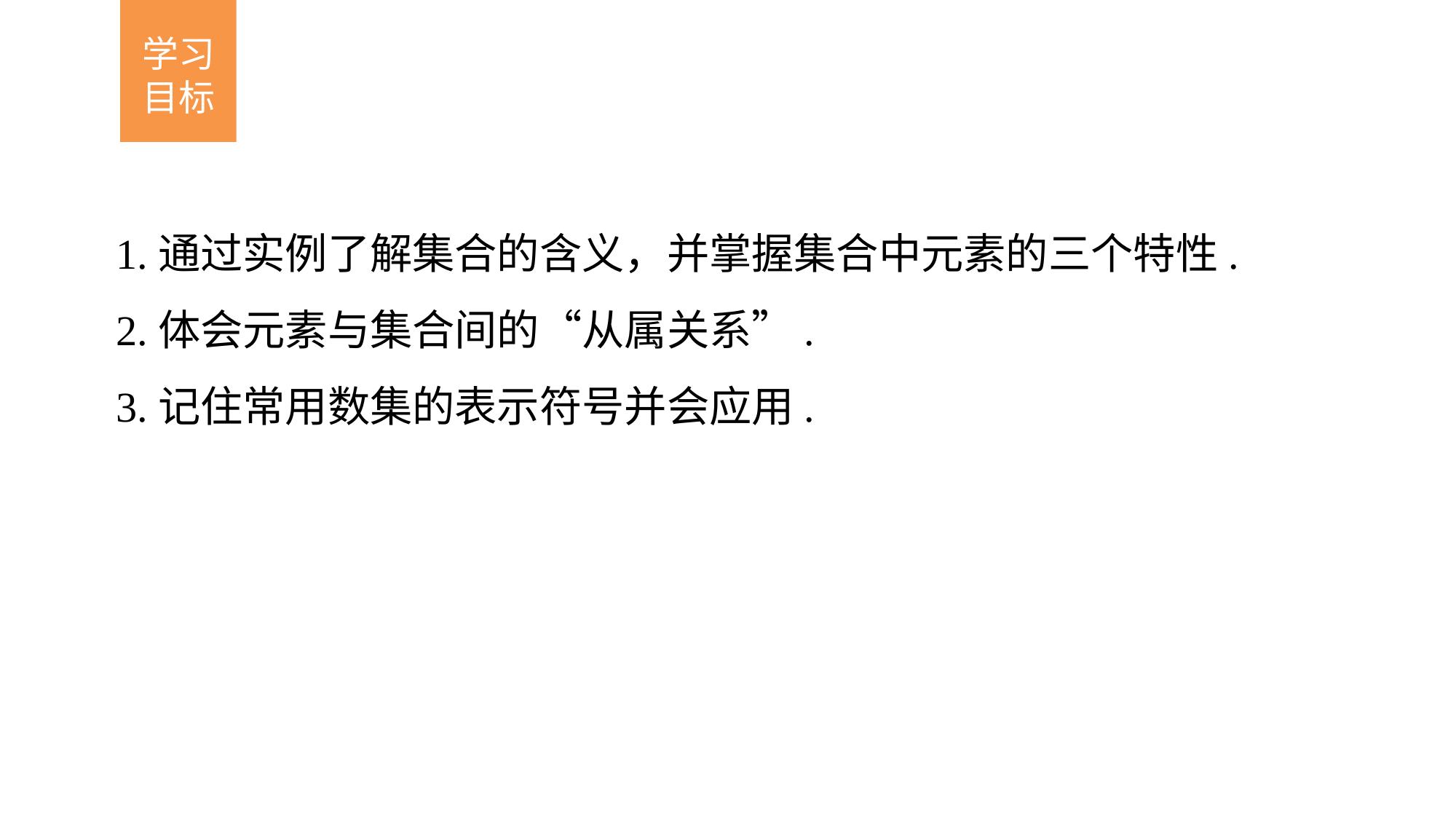

学习目标
1.通过实例了解集合的含义，并掌握集合中元素的三个特性.
2.体会元素与集合间的“从属关系”.
3.记住常用数集的表示符号并会应用.